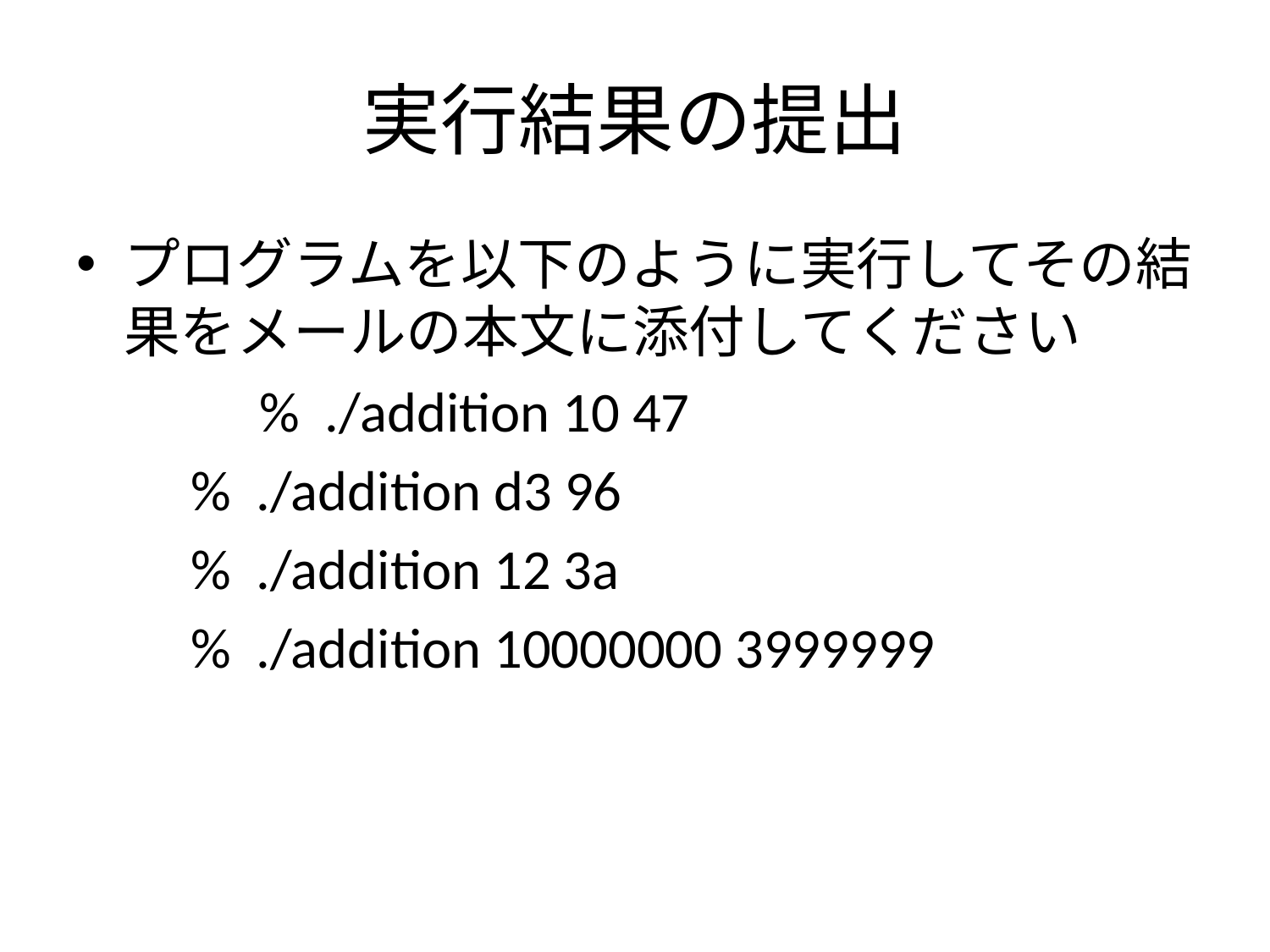

# 実行結果の提出
プログラムを以下のように実行してその結果をメールの本文に添付してください
　　　%  ./addition 10 47
         %  ./addition d3 96
         %  ./addition 12 3a
         %  ./addition 10000000 3999999